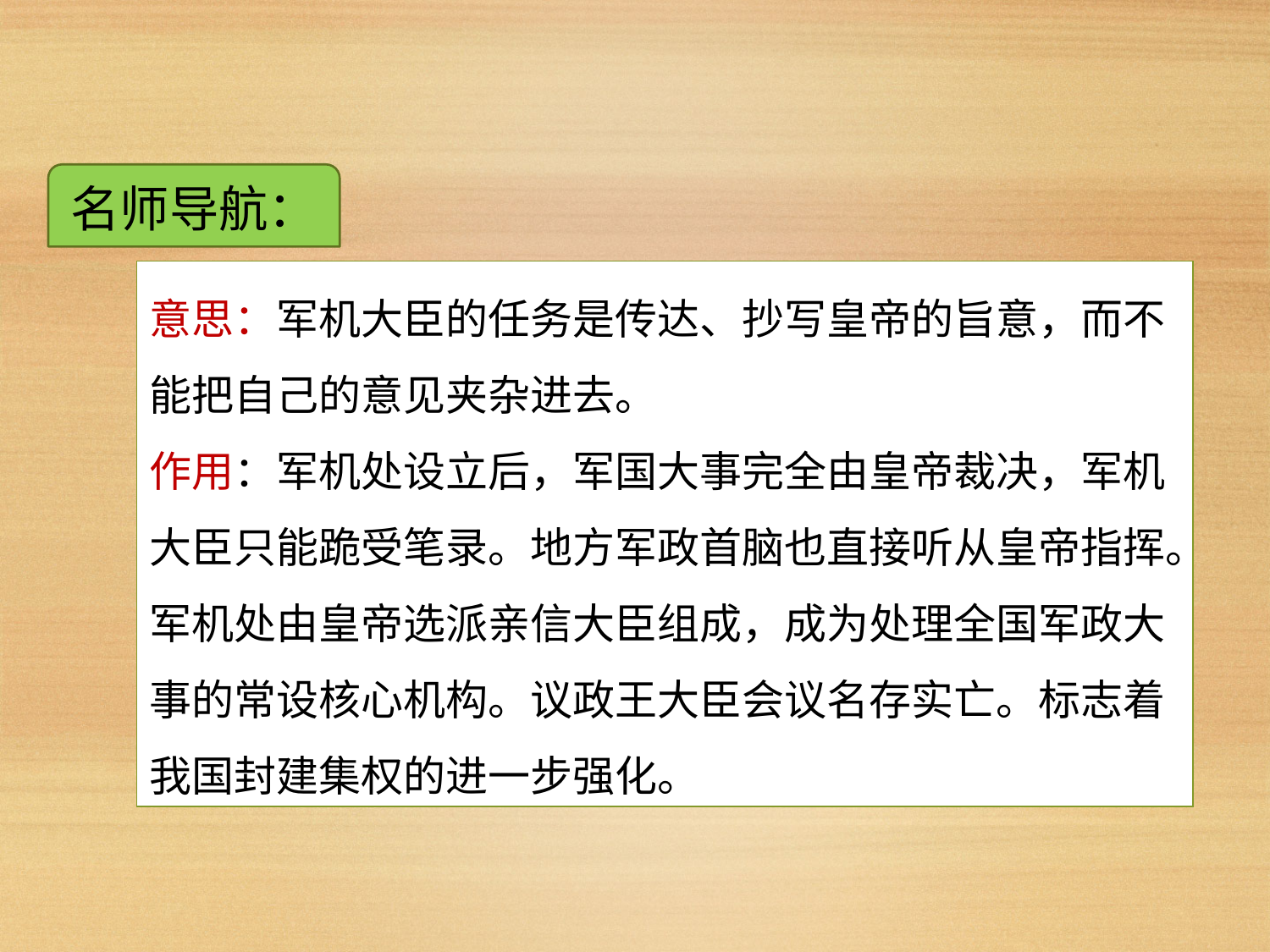

名师导航：
意思：军机大臣的任务是传达、抄写皇帝的旨意，而不能把自己的意见夹杂进去。
作用：军机处设立后，军国大事完全由皇帝裁决，军机大臣只能跪受笔录。地方军政首脑也直接听从皇帝指挥。军机处由皇帝选派亲信大臣组成，成为处理全国军政大事的常设核心机构。议政王大臣会议名存实亡。标志着我国封建集权的进一步强化。